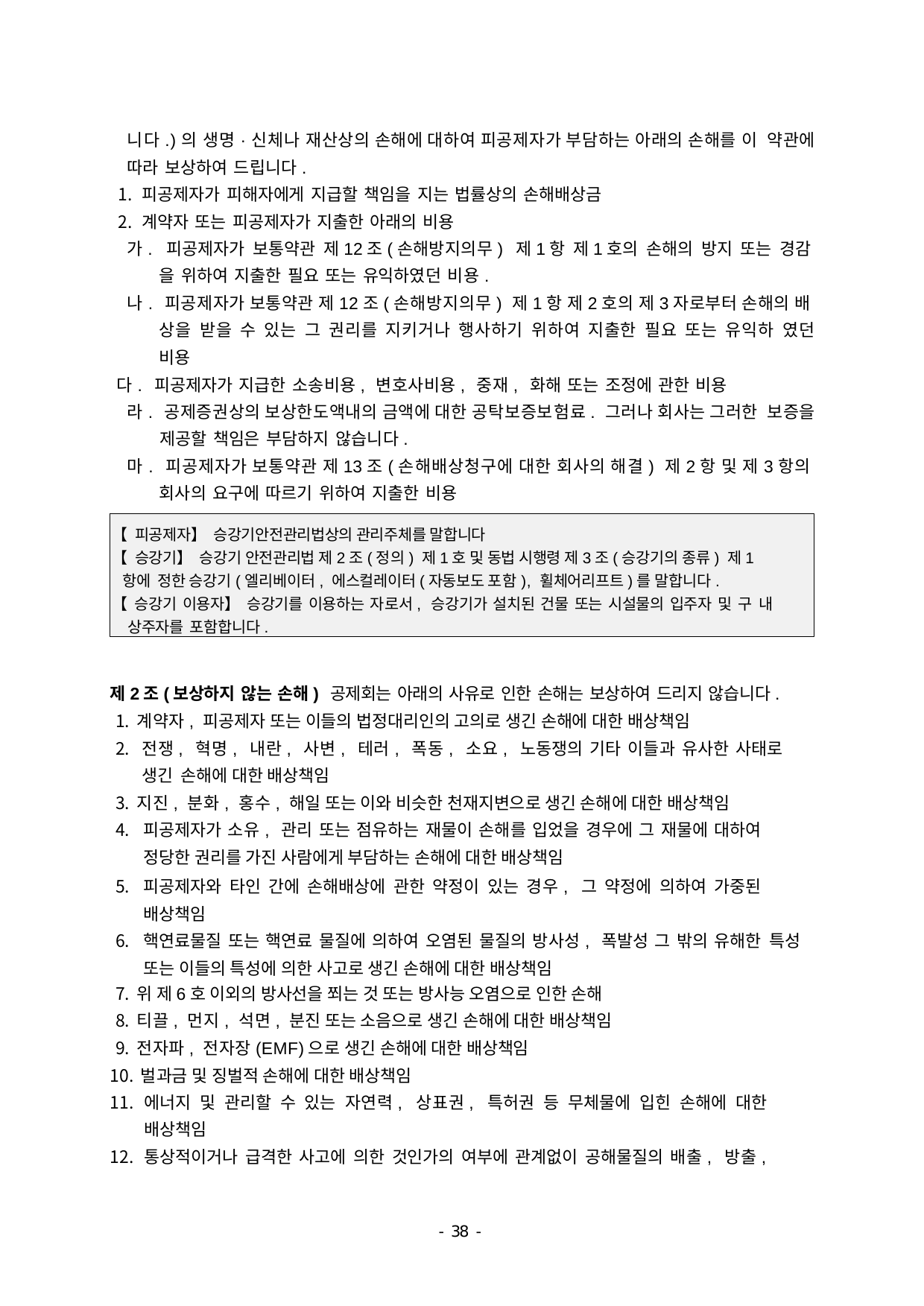

니다.)의 생명·신체나 재산상의 손해에 대하여 피공제자가 부담하는 아래의 손해를 이  약관에 따라 보상하여 드립니다.
피공제자가 피해자에게 지급할 책임을 지는 법률상의 손해배상금
계약자 또는 피공제자가 지출한 아래의 비용
가. 피공제자가 보통약관 제12조(손해방지의무) 제1항 제1호의 손해의 방지 또는 경감  을 위하여 지출한 필요 또는 유익하였던 비용.
나. 피공제자가 보통약관 제12조(손해방지의무) 제1항 제2호의 제3자로부터 손해의 배  상을 받을 수 있는 그 권리를 지키거나 행사하기 위하여 지출한 필요 또는 유익하  였던 비용
다. 피공제자가 지급한 소송비용, 변호사비용, 중재, 화해 또는 조정에 관한 비용
라. 공제증권상의 보상한도액내의 금액에 대한 공탁보증보험료. 그러나 회사는 그러한  보증을 제공할 책임은 부담하지 않습니다.
마. 피공제자가 보통약관 제13조(손해배상청구에 대한 회사의 해결) 제2항 및 제3항의  회사의 요구에 따르기 위하여 지출한 비용
【피공제자】승강기안전관리법상의 관리주체를 말합니다
【승강기】승강기 안전관리법 제2조(정의) 제1호 및 동법 시행령 제3조(승강기의 종류) 제1항에  정한 승강기(엘리베이터, 에스컬레이터(자동보도 포함), 휠체어리프트)를 말합니다.
【승강기 이용자】승강기를 이용하는 자로서, 승강기가 설치된 건물 또는 시설물의 입주자 및 구  내 상주자를 포함합니다.
제2조(보상하지 않는 손해) 공제회는 아래의 사유로 인한 손해는 보상하여 드리지 않습니다.
계약자, 피공제자 또는 이들의 법정대리인의 고의로 생긴 손해에 대한 배상책임
전쟁, 혁명, 내란, 사변, 테러, 폭동, 소요, 노동쟁의 기타 이들과 유사한 사태로 생긴  손해에 대한 배상책임
지진, 분화, 홍수, 해일 또는 이와 비슷한 천재지변으로 생긴 손해에 대한 배상책임
피공제자가 소유, 관리 또는 점유하는 재물이 손해를 입었을 경우에 그 재물에 대하여  정당한 권리를 가진 사람에게 부담하는 손해에 대한 배상책임
피공제자와 타인 간에 손해배상에 관한 약정이 있는 경우, 그 약정에 의하여 가중된  배상책임
핵연료물질 또는 핵연료 물질에 의하여 오염된 물질의 방사성, 폭발성 그 밖의 유해한  특성 또는 이들의 특성에 의한 사고로 생긴 손해에 대한 배상책임
위 제6호 이외의 방사선을 쬐는 것 또는 방사능 오염으로 인한 손해
티끌, 먼지, 석면, 분진 또는 소음으로 생긴 손해에 대한 배상책임
전자파, 전자장(EMF)으로 생긴 손해에 대한 배상책임
벌과금 및 징벌적 손해에 대한 배상책임
에너지 및 관리할 수 있는 자연력, 상표권, 특허권 등 무체물에 입힌 손해에 대한  배상책임
통상적이거나 급격한 사고에 의한 것인가의 여부에 관계없이 공해물질의 배출, 방출,
- 38 -